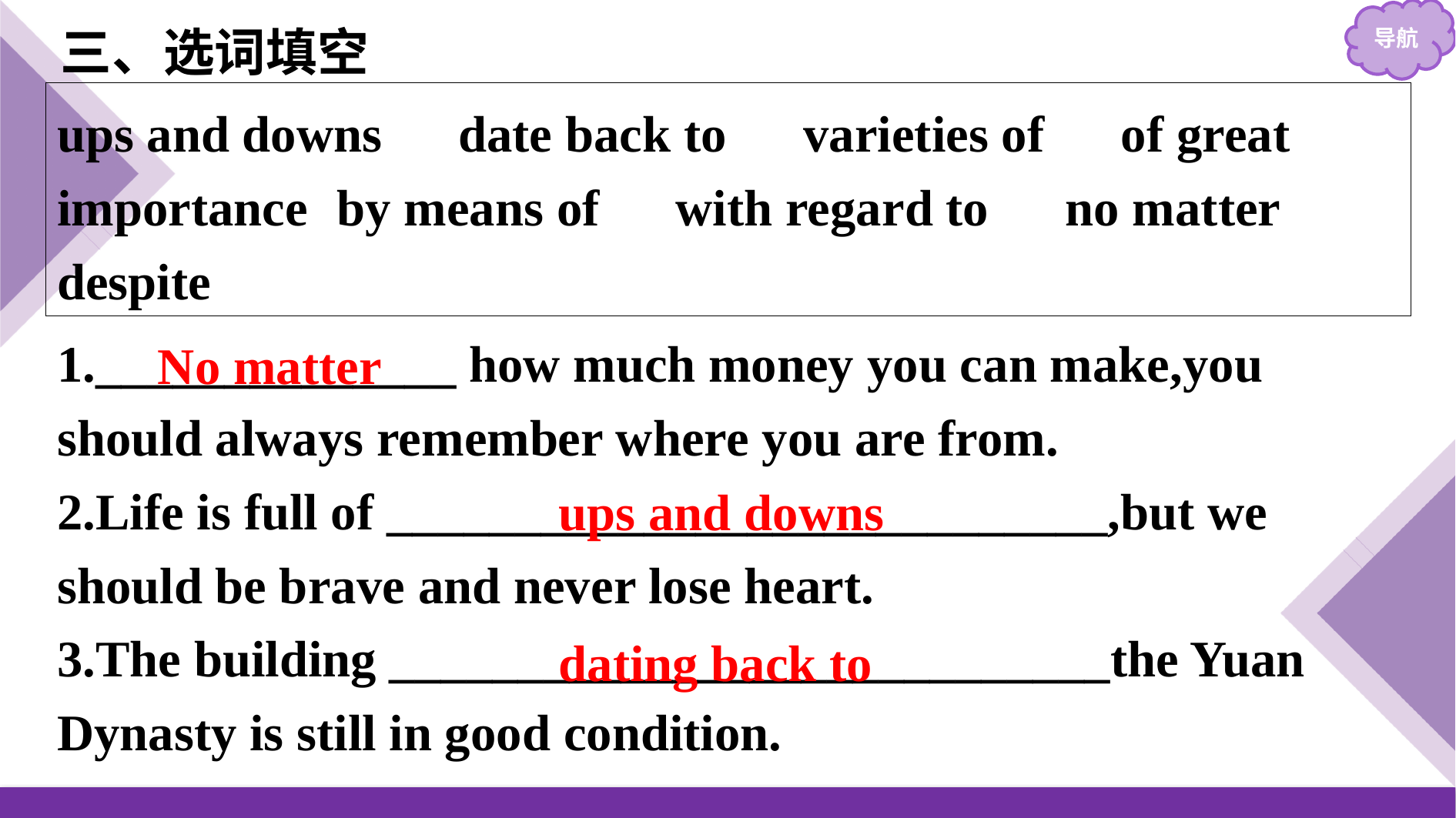

三、选词填空
ups and downs　date back to　varieties of　of great importance  by means of　with regard to　no matter　despite
1.______________ how much money you can make,you should always remember where you are from.
2.Life is full of ____________________________,but we should be brave and never lose heart.
3.The building ____________________________the Yuan Dynasty is still in good condition.
No matter
ups and downs
dating back to